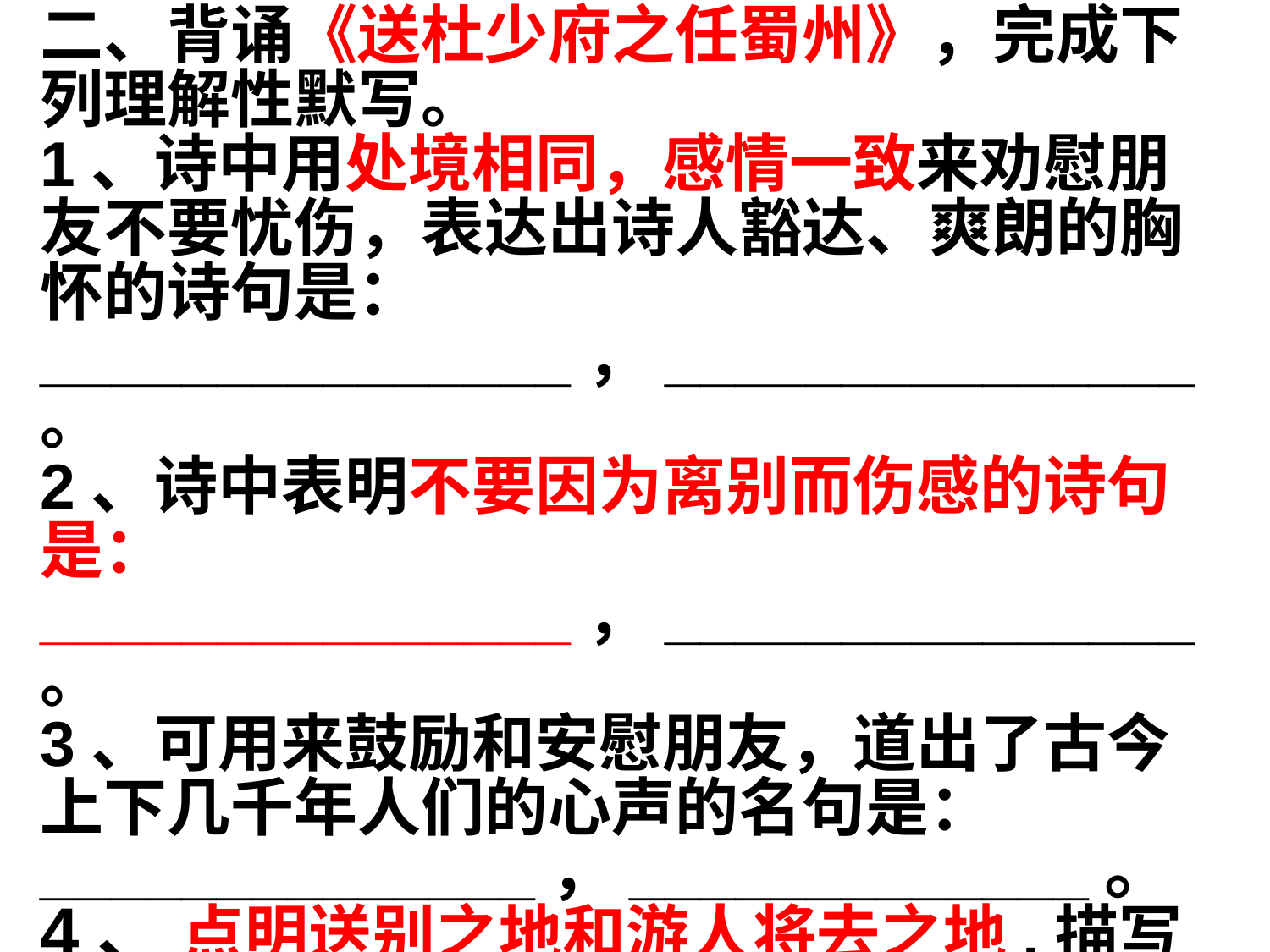

二、背诵《送杜少府之任蜀州》，完成下列理解性默写。
1、诗中用处境相同，感情一致来劝慰朋友不要忧伤，表达出诗人豁达、爽朗的胸怀的诗句是：
_______________，_______________。
2、诗中表明不要因为离别而伤感的诗句是：_______________，_______________。
3、可用来鼓励和安慰朋友，道出了古今上下几千年人们的心声的名句是：______________，_____________。
4、 点明送别之地和游人将去之地,描写景物为离别创设环境的语句是:_______________，_______________。